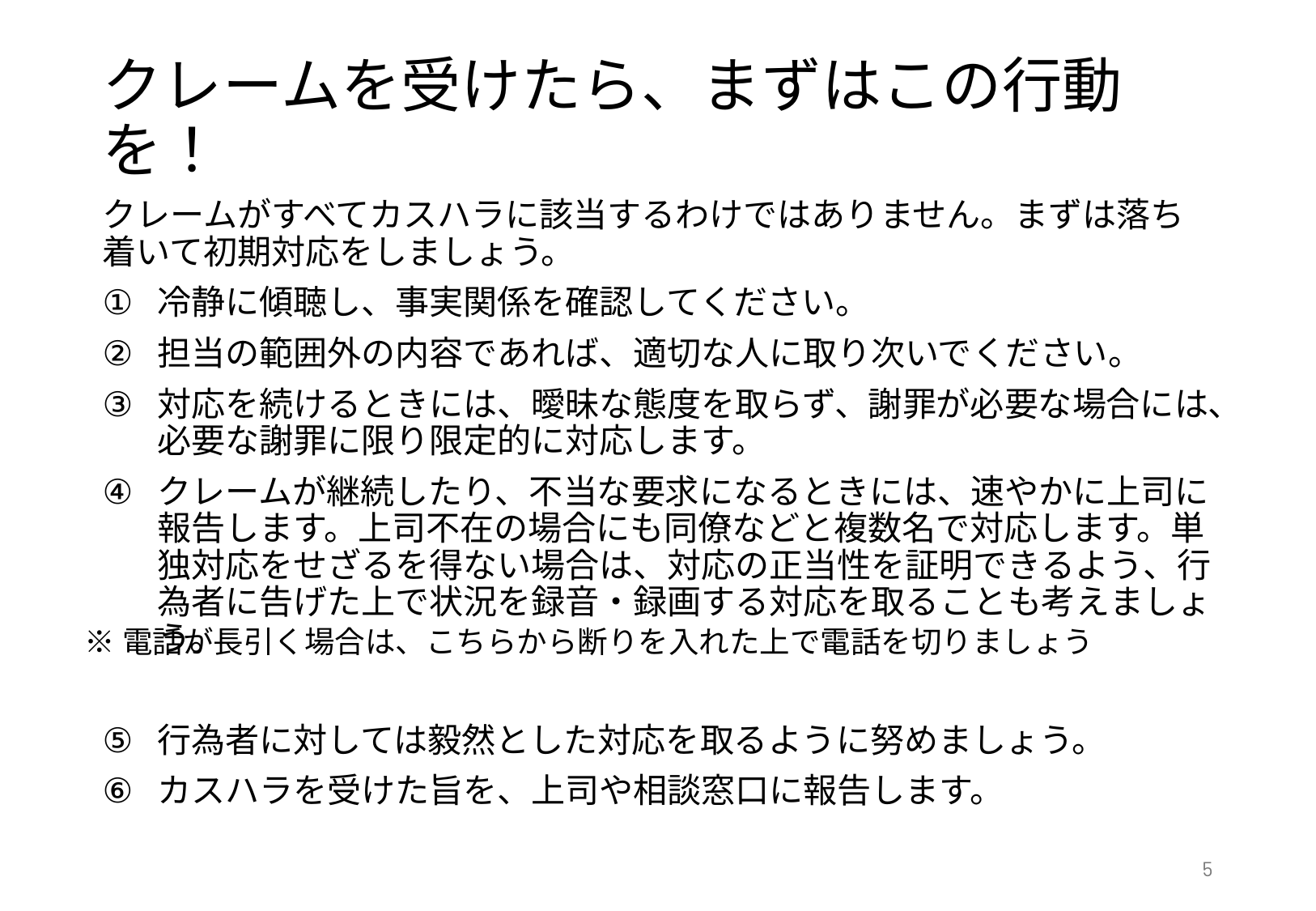

# クレームを受けたら、まずはこの行動を！
クレームがすべてカスハラに該当するわけではありません。まずは落ち着いて初期対応をしましょう。
冷静に傾聴し、事実関係を確認してください。
担当の範囲外の内容であれば、適切な人に取り次いでください。
対応を続けるときには、曖昧な態度を取らず、謝罪が必要な場合には、必要な謝罪に限り限定的に対応します。
クレームが継続したり、不当な要求になるときには、速やかに上司に報告します。上司不在の場合にも同僚などと複数名で対応します。単独対応をせざるを得ない場合は、対応の正当性を証明できるよう、行為者に告げた上で状況を録音・録画する対応を取ることも考えましょう。

行為者に対しては毅然とした対応を取るように努めましょう。
カスハラを受けた旨を、上司や相談窓口に報告します。

※電話が長引く場合は、こちらから断りを入れた上で電話を切りましょう
5